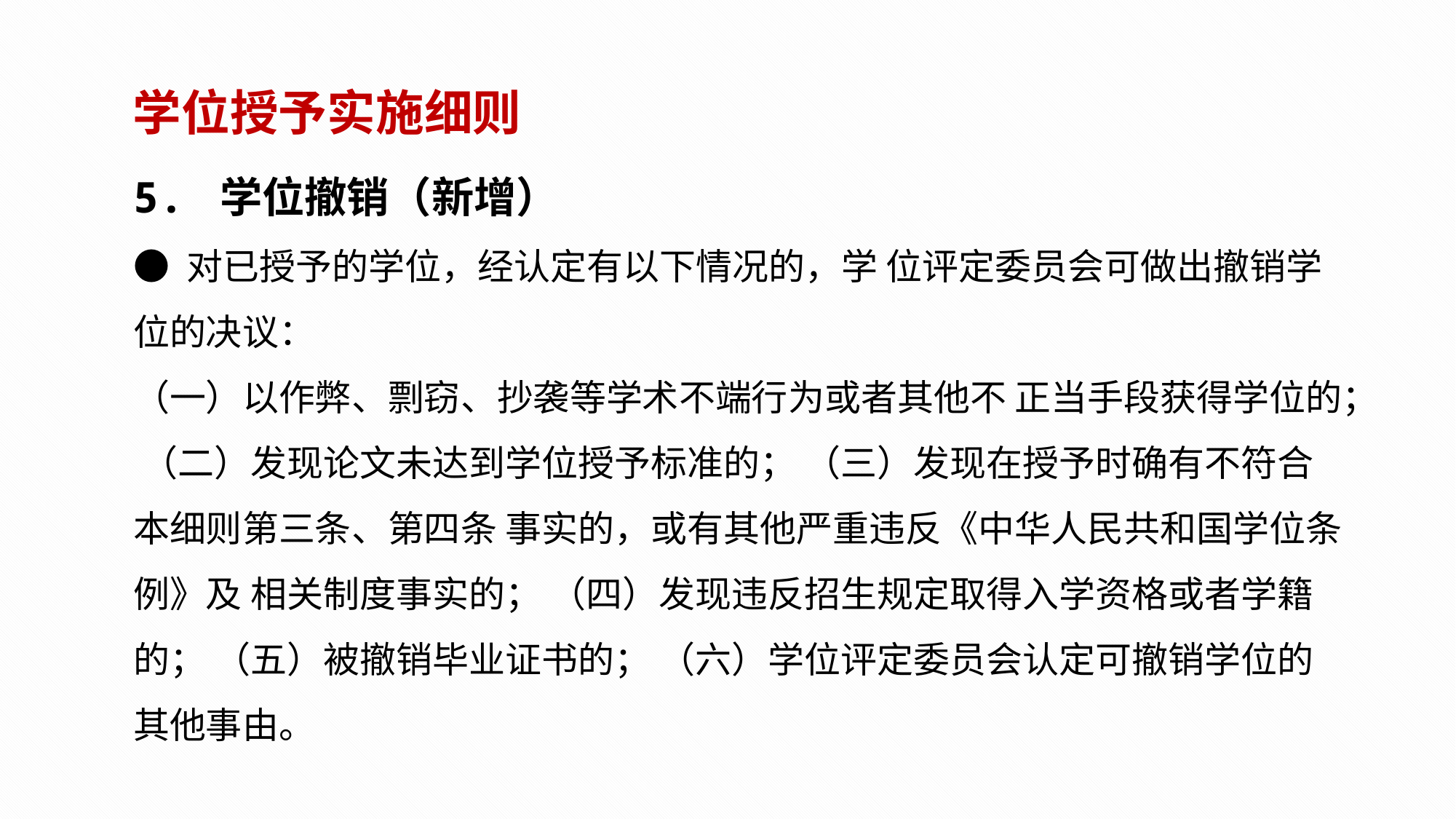

学位授予实施细则
5. 学位撤销（新增）
● 对已授予的学位，经认定有以下情况的，学 位评定委员会可做出撤销学位的决议：
（一）以作弊、剽窃、抄袭等学术不端行为或者其他不 正当手段获得学位的； （二）发现论文未达到学位授予标准的； （三）发现在授予时确有不符合本细则第三条、第四条 事实的，或有其他严重违反《中华人民共和国学位条例》及 相关制度事实的； （四）发现违反招生规定取得入学资格或者学籍的； （五）被撤销毕业证书的； （六）学位评定委员会认定可撤销学位的其他事由。